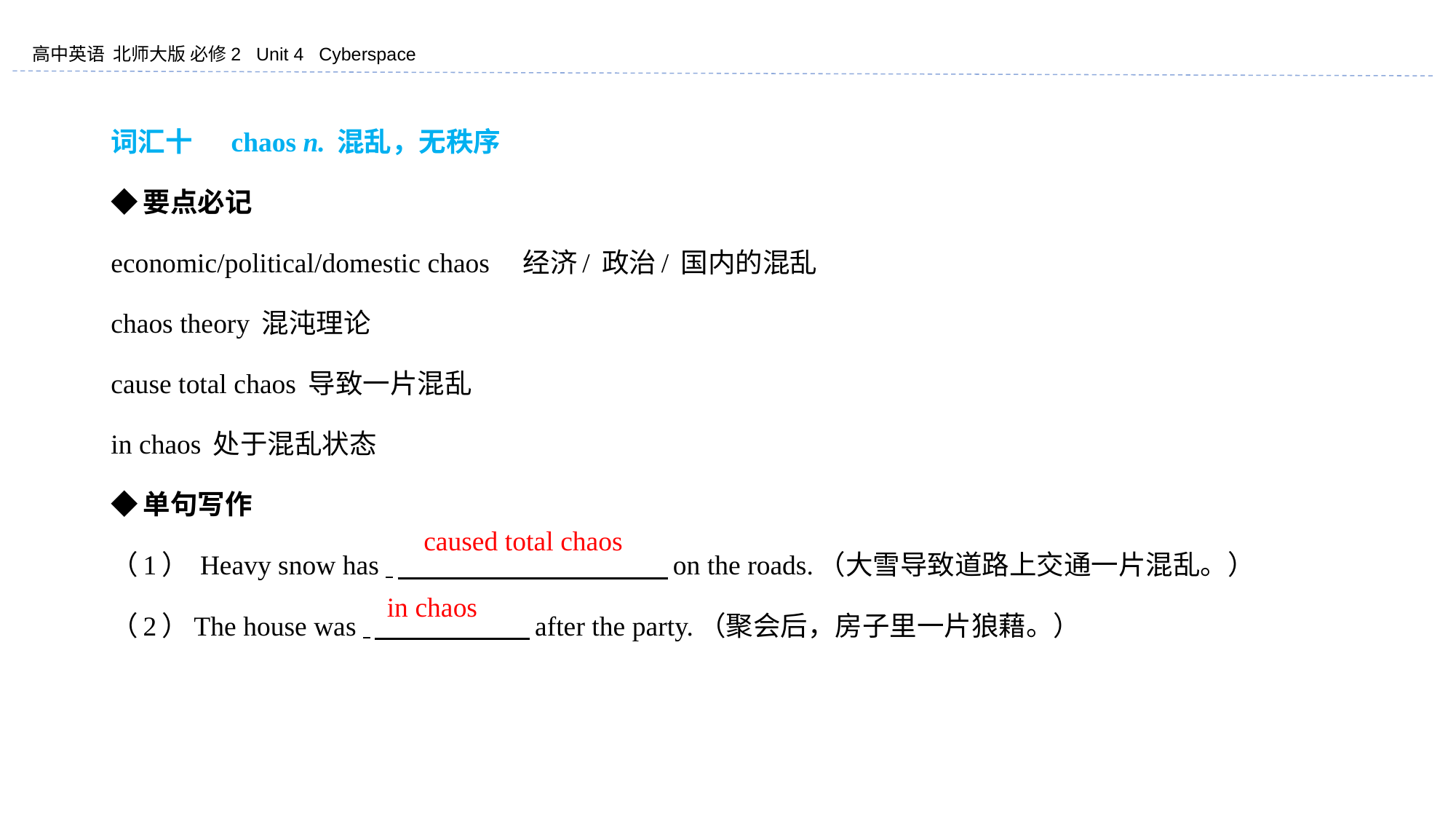

词汇十 　chaos n. 混乱，无秩序
◆要点必记
economic/political/domestic chaos    经济/ 政治/ 国内的混乱
chaos theory 混沌理论
cause total chaos 导致一片混乱
in chaos 处于混乱状态
◆单句写作
（1） Heavy snow has  　　　　  　　　　  　on the roads.（大雪导致道路上交通一片混乱。）
（2）The house was  　　　  　　 after the party.（聚会后，房子里一片狼藉。）

caused total chaos
in chaos